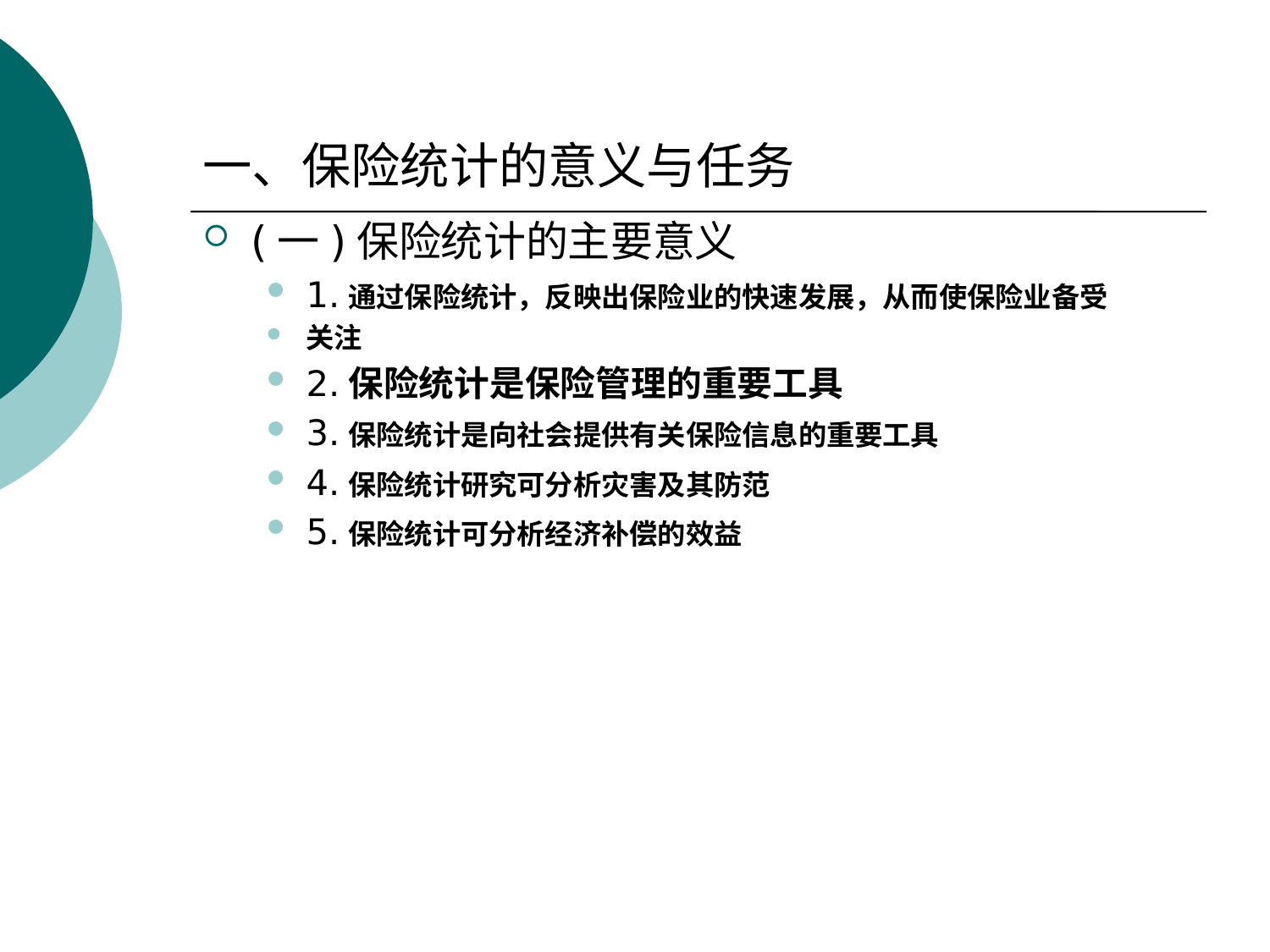

# 一、保险统计的意义与任务
(一)保险统计的主要意义
1.通过保险统计，反映出保险业的快速发展，从而使保险业备受
关注
2.保险统计是保险管理的重要工具
3.保险统计是向社会提供有关保险信息的重要工具
4.保险统计研究可分析灾害及其防范
5.保险统计可分析经济补偿的效益